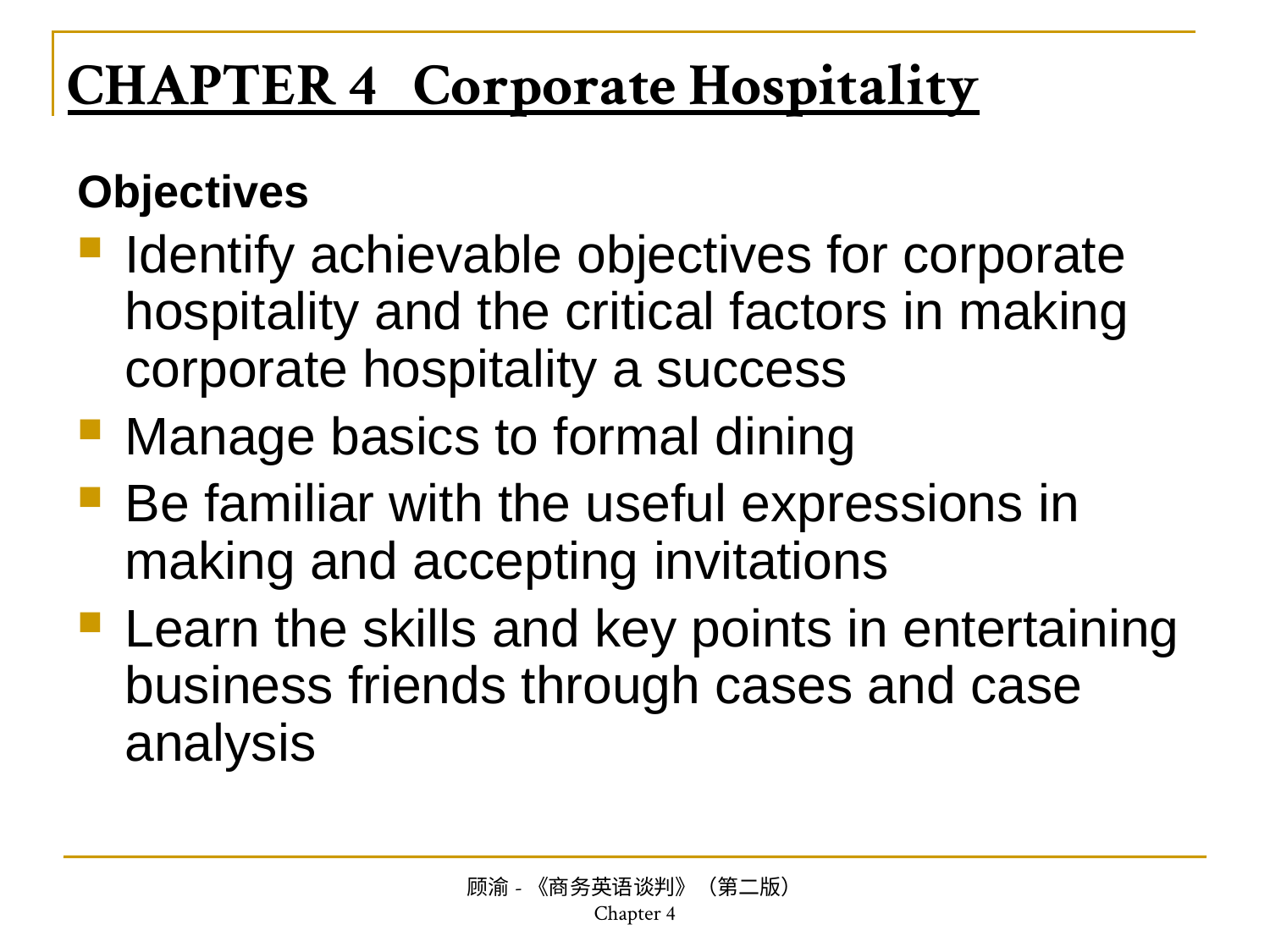

# CHAPTER 4   Corporate Hospitality
Objectives
Identify achievable objectives for corporate hospitality and the critical factors in making corporate hospitality a success
Manage basics to formal dining
Be familiar with the useful expressions in making and accepting invitations
Learn the skills and key points in entertaining business friends through cases and case analysis

3
顾渝-《商务英语谈判》（第二版） Chapter 4